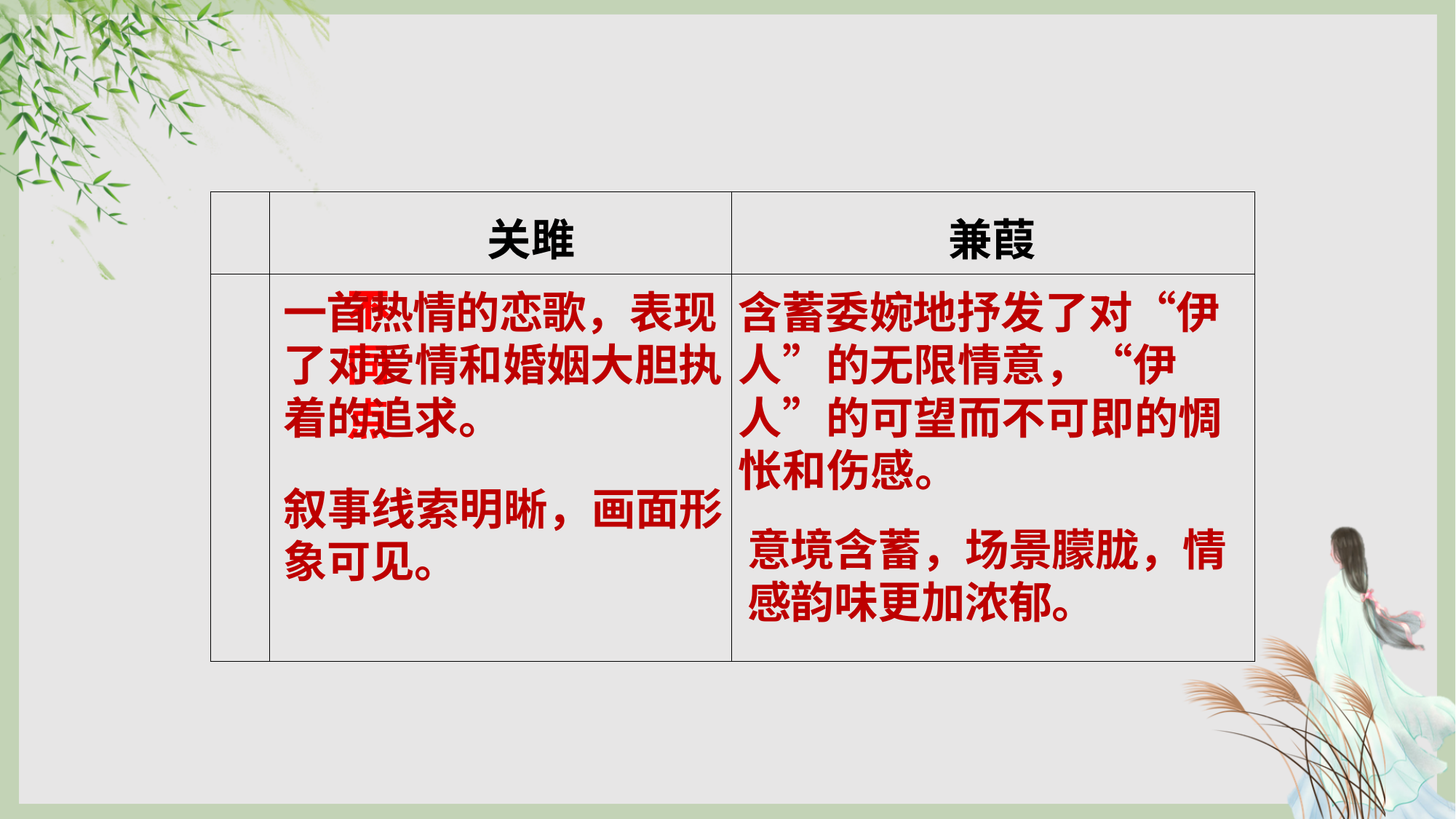

|  | 关雎 | 兼葭 |
| --- | --- | --- |
| 不同点 |  |  |
一首热情的恋歌，表现了对爱情和婚姻大胆执着的追求。
含蓄委婉地抒发了对“伊人”的无限情意，“伊人”的可望而不可即的惆怅和伤感。
叙事线索明晰，画面形象可见。
意境含蓄，场景朦胧，情感韵味更加浓郁。